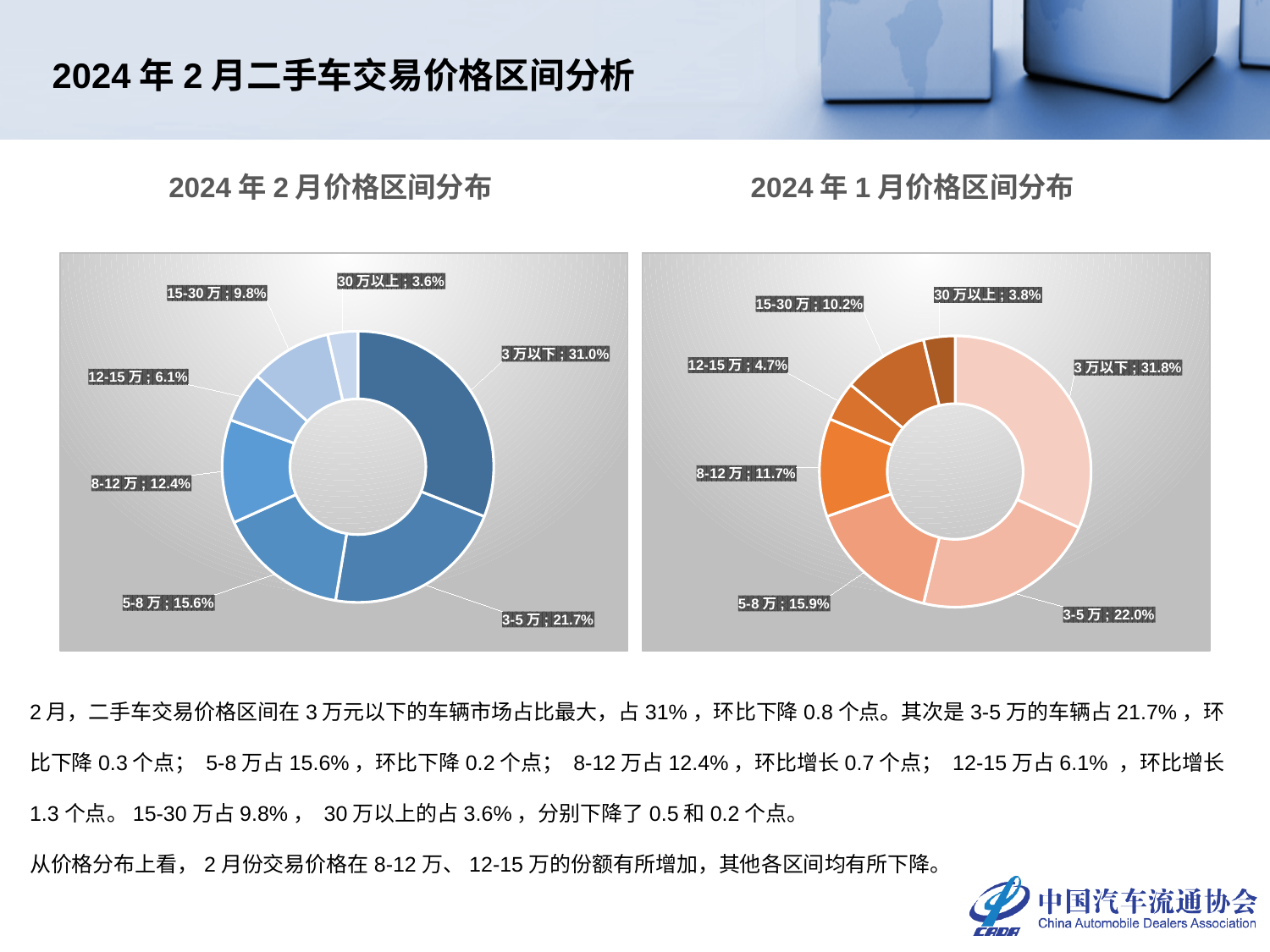

2024年2月二手车交易价格区间分析
2024年2月价格区间分布
2024年1月价格区间分布

### Chart

| Category | 2024年2月 |
|---|---|
| 3万以下 | 0.30979482450579215 |
| 3-5万 | 0.21660134862543945 |
| 5-8万 | 0.15630223041899602 |
| 8-12万 | 0.1235015272894934 |
| 12-15万 | 0.06050083568670394 |
| 15-30万 | 0.09750158492305919 |
| 30万以上 | 0.03579764855051582 |

### Chart

| Category | 2024年1月 |
|---|---|
| 3万以下 | 0.317918803016426 |
| 3-5万 | 0.21957253032261378 |
| 5-8万 | 0.15879462795415444 |
| 8-12万 | 0.11695070488842477 |
| 12-15万 | 0.047163754953906206 |
| 15-30万 | 0.10202264887397605 |
| 30万以上 | 0.03757692999049877 |
2月，二手车交易价格区间在3万元以下的车辆市场占比最大，占31%，环比下降0.8个点。其次是3-5万的车辆占21.7%，环比下降0.3个点； 5-8万占15.6%，环比下降0.2个点； 8-12万占12.4%，环比增长0.7个点； 12-15万占6.1% ，环比增长1.3个点。15-30万占9.8%， 30万以上的占3.6%，分别下降了0.5和0.2个点。
从价格分布上看，2月份交易价格在8-12万、12-15万的份额有所增加，其他各区间均有所下降。